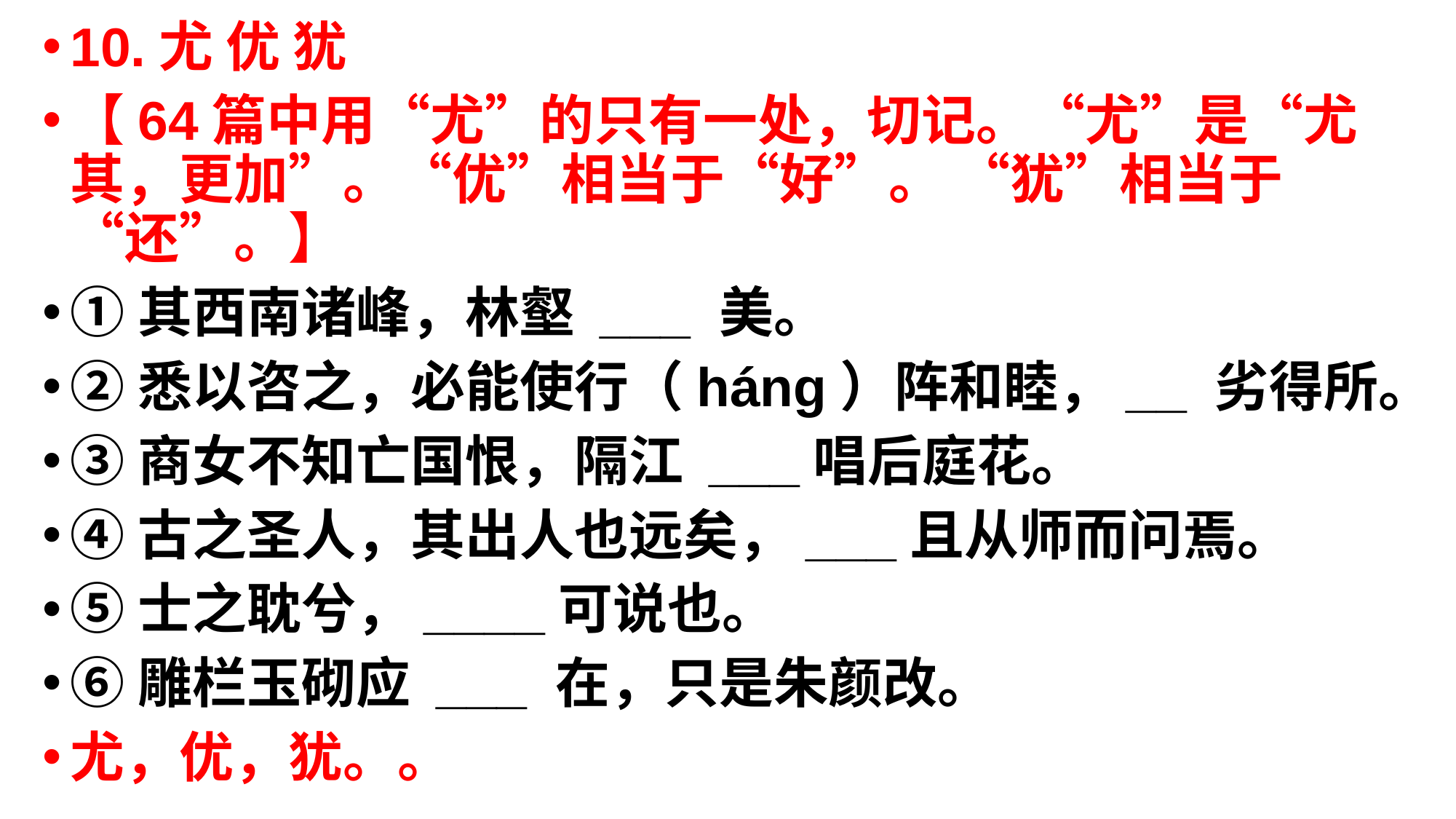

10.尤 优 犹
【64篇中用“尤”的只有一处，切记。“尤”是“尤其，更加”。“优”相当于“好”。 “犹”相当于“还”。】
①其西南诸峰，林壑 ___ 美。
②悉以咨之，必能使行（háng）阵和睦，__ 劣得所。
③商女不知亡国恨，隔江 ___唱后庭花。
④古之圣人，其出人也远矣，___且从师而问焉。
⑤士之耽兮，____可说也。
⑥雕栏玉砌应 ___ 在，只是朱颜改。
尤，优，犹。。